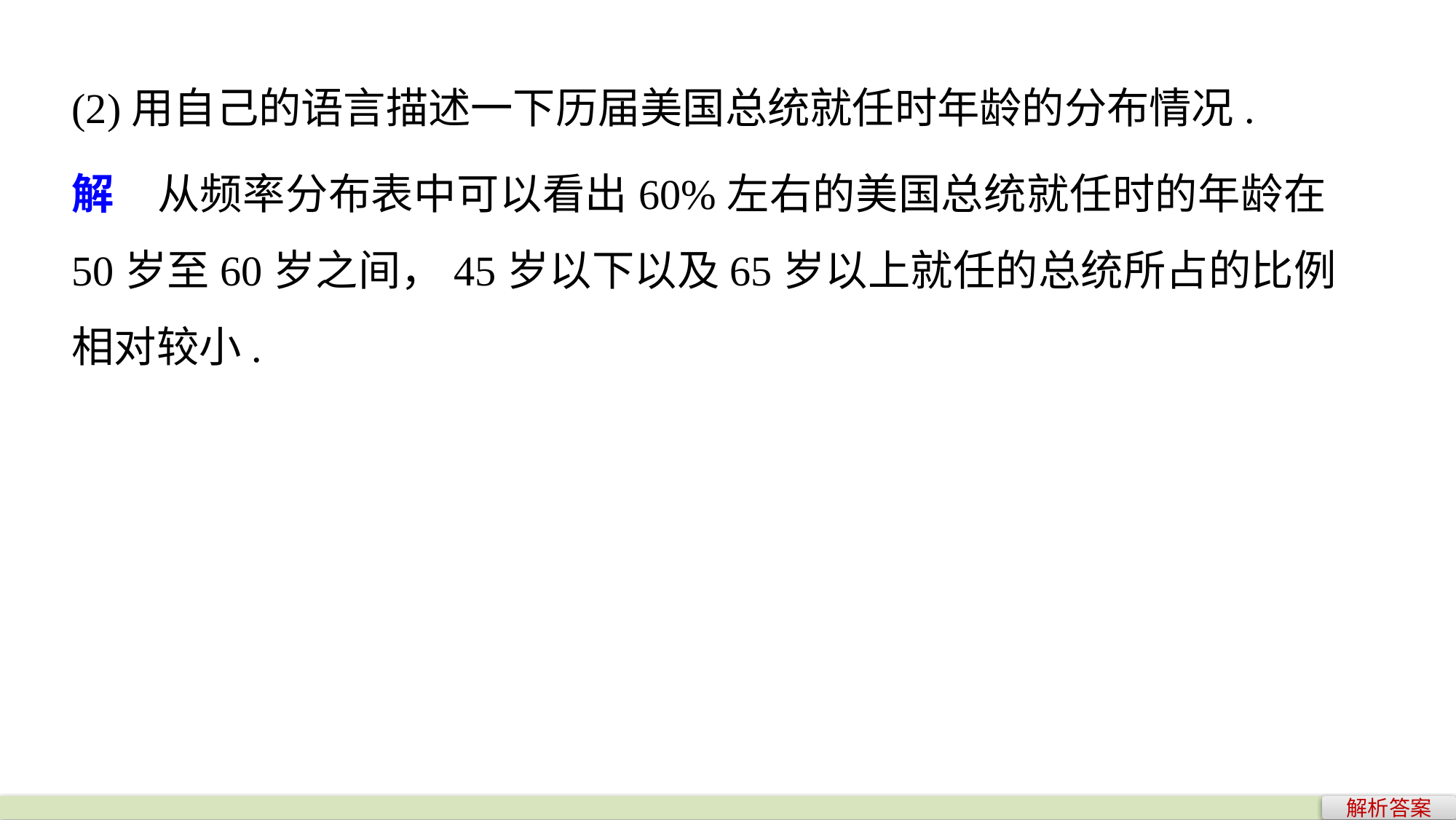

(2)用自己的语言描述一下历届美国总统就任时年龄的分布情况.
解　从频率分布表中可以看出60%左右的美国总统就任时的年龄在50岁至60岁之间，45岁以下以及65岁以上就任的总统所占的比例相对较小.
解析答案